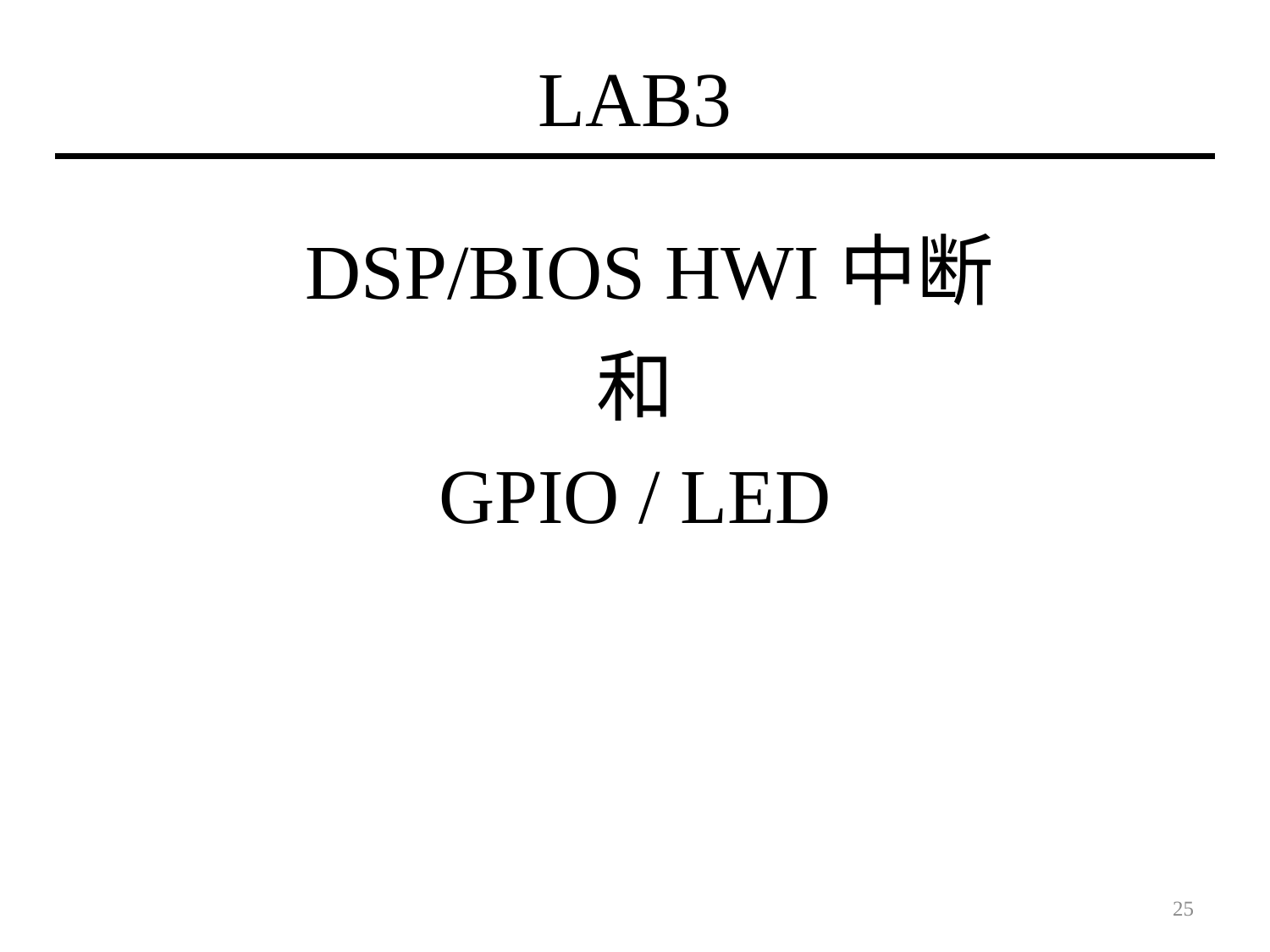

# LAB3
 DSP/BIOS HWI中断
和
GPIO / LED
25